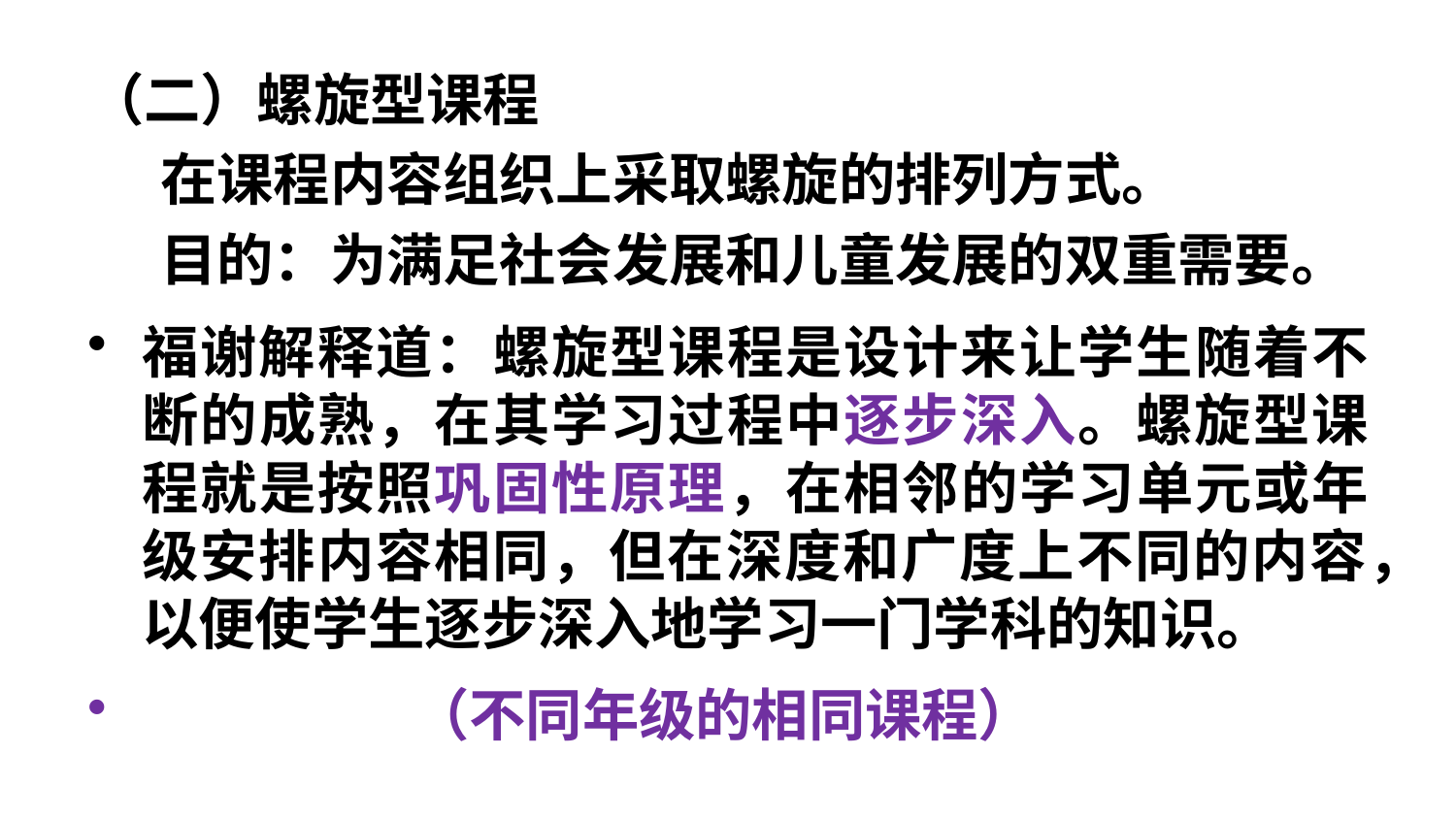

（二）螺旋型课程
在课程内容组织上采取螺旋的排列方式。
目的：为满足社会发展和儿童发展的双重需要。
福谢解释道：螺旋型课程是设计来让学生随着不断的成熟，在其学习过程中逐步深入。螺旋型课程就是按照巩固性原理，在相邻的学习单元或年级安排内容相同，但在深度和广度上不同的内容，以便使学生逐步深入地学习一门学科的知识。
                    （不同年级的相同课程）